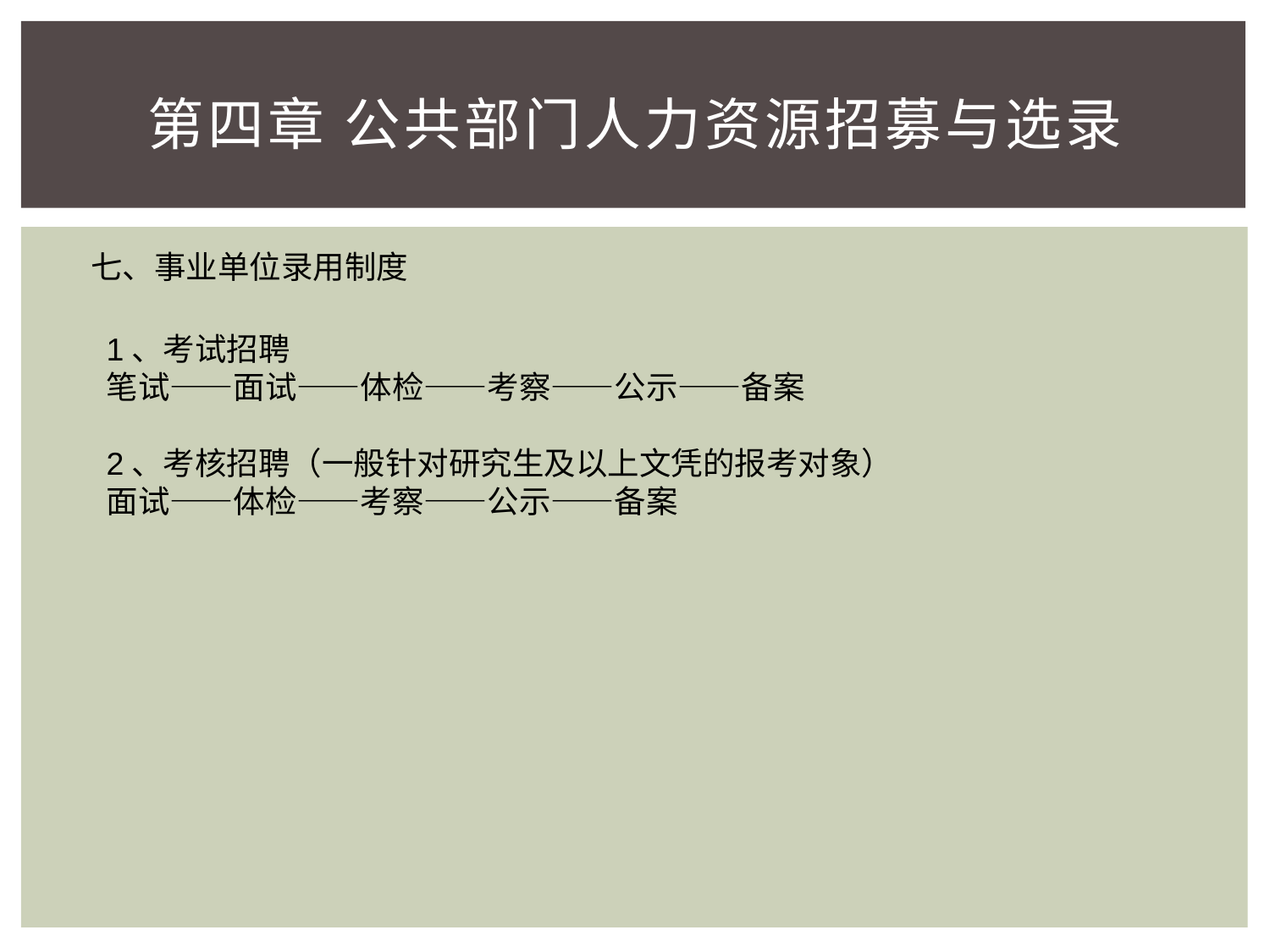

# 第四章 公共部门人力资源招募与选录
七、事业单位录用制度
1、考试招聘
笔试——面试——体检——考察——公示——备案

2、考核招聘（一般针对研究生及以上文凭的报考对象）
面试——体检——考察——公示——备案
33